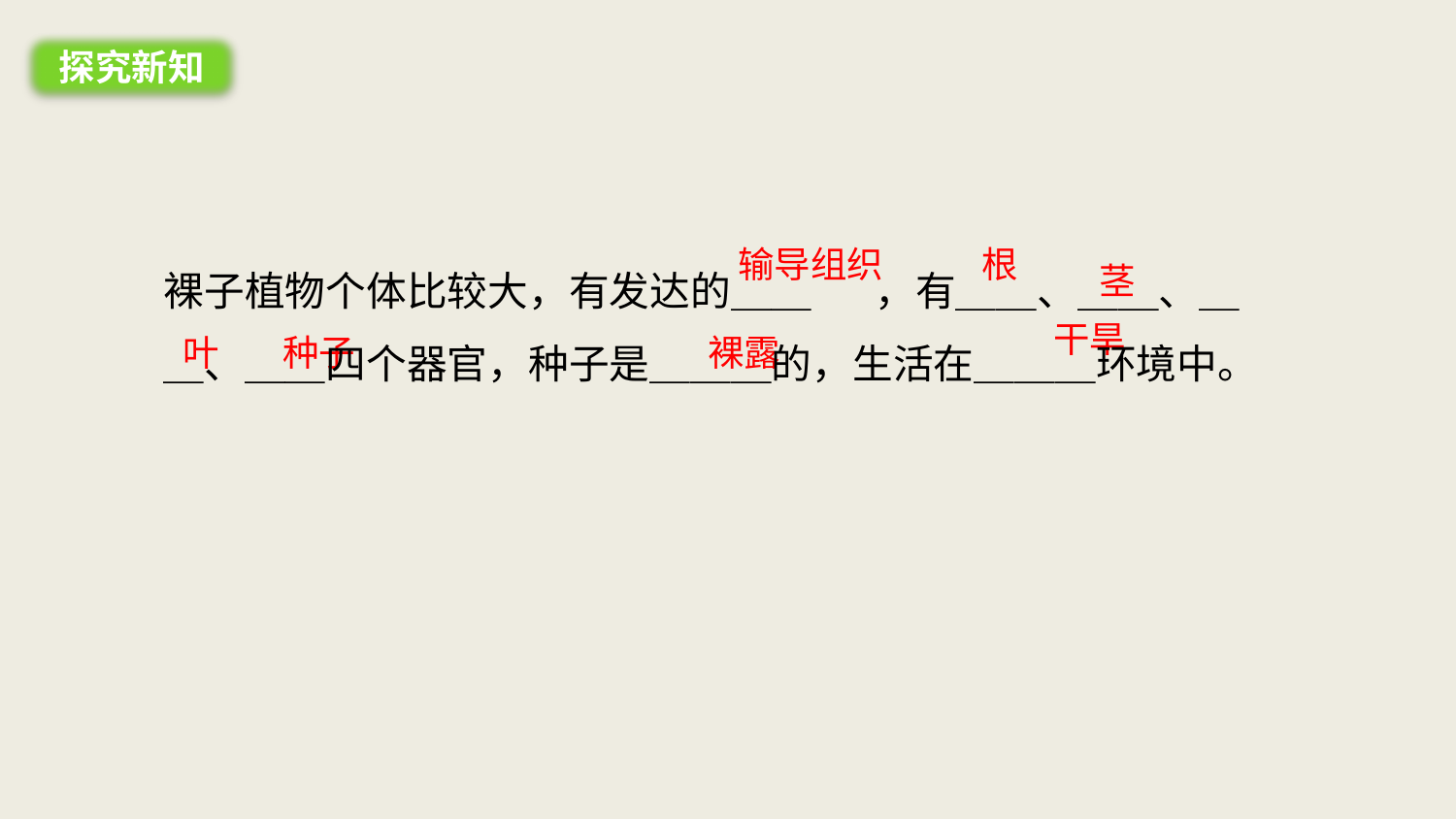

探究新知
裸子植物个体比较大，有发达的＿＿       ，有＿＿、＿＿、＿＿、＿＿四个器官，种子是＿＿＿的，生活在＿＿＿环境中。
输导组织
根
茎
干旱
裸露
叶
种子